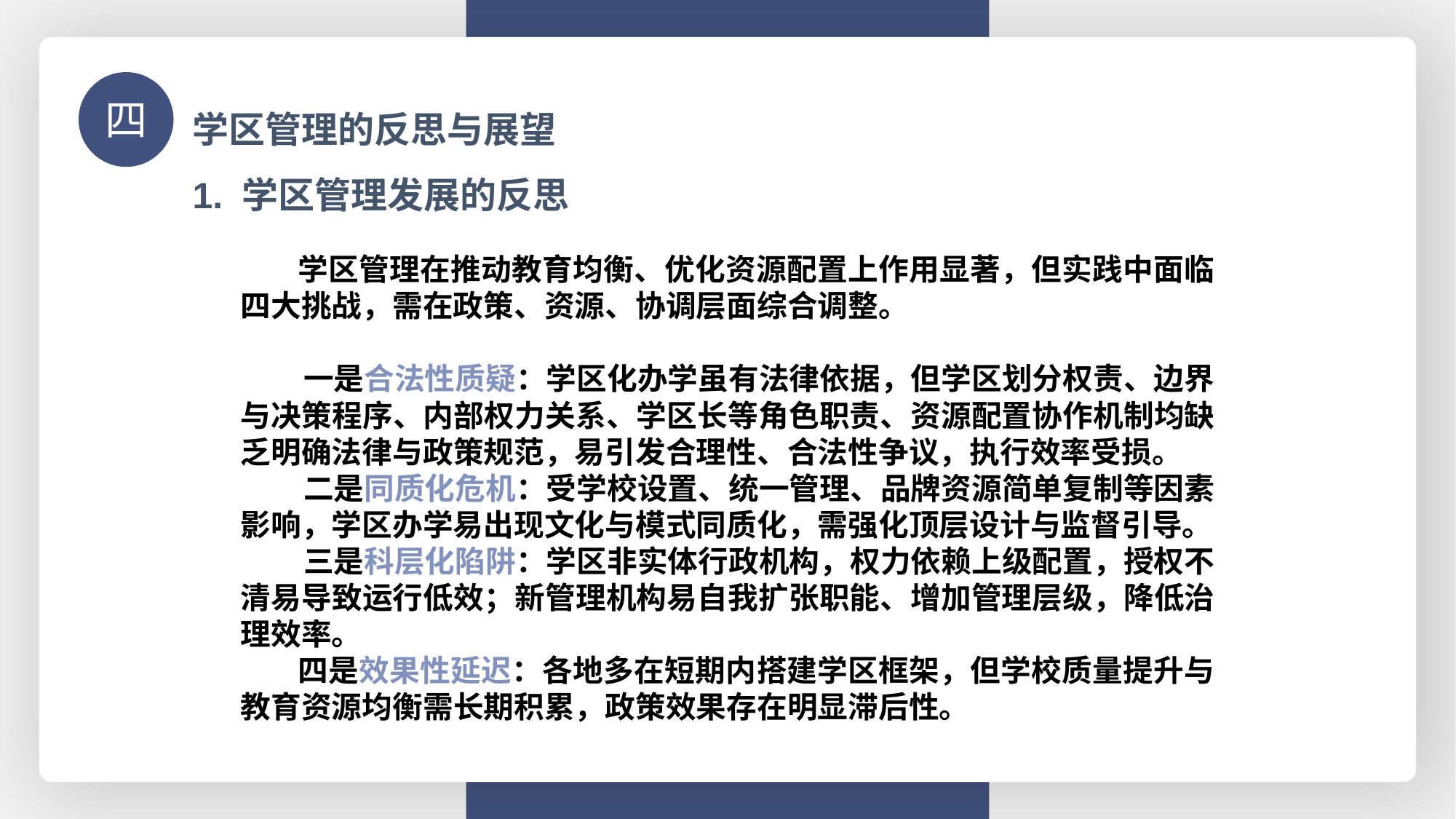

学区管理的反思与展望
四
1. 学区管理发展的反思
       学区管理在推动教育均衡、优化资源配置上作用显著，但实践中面临四大挑战，需在政策、资源、协调层面综合调整。

        一是合法性质疑：学区化办学虽有法律依据，但学区划分权责、边界与决策程序、内部权力关系、学区长等角色职责、资源配置协作机制均缺乏明确法律与政策规范，易引发合理性、合法性争议，执行效率受损。
        二是同质化危机：受学校设置、统一管理、品牌资源简单复制等因素影响，学区办学易出现文化与模式同质化，需强化顶层设计与监督引导。
        三是科层化陷阱：学区非实体行政机构，权力依赖上级配置，授权不清易导致运行低效；新管理机构易自我扩张职能、增加管理层级，降低治理效率。
       四是效果性延迟：各地多在短期内搭建学区框架，但学校质量提升与教育资源均衡需长期积累，政策效果存在明显滞后性。